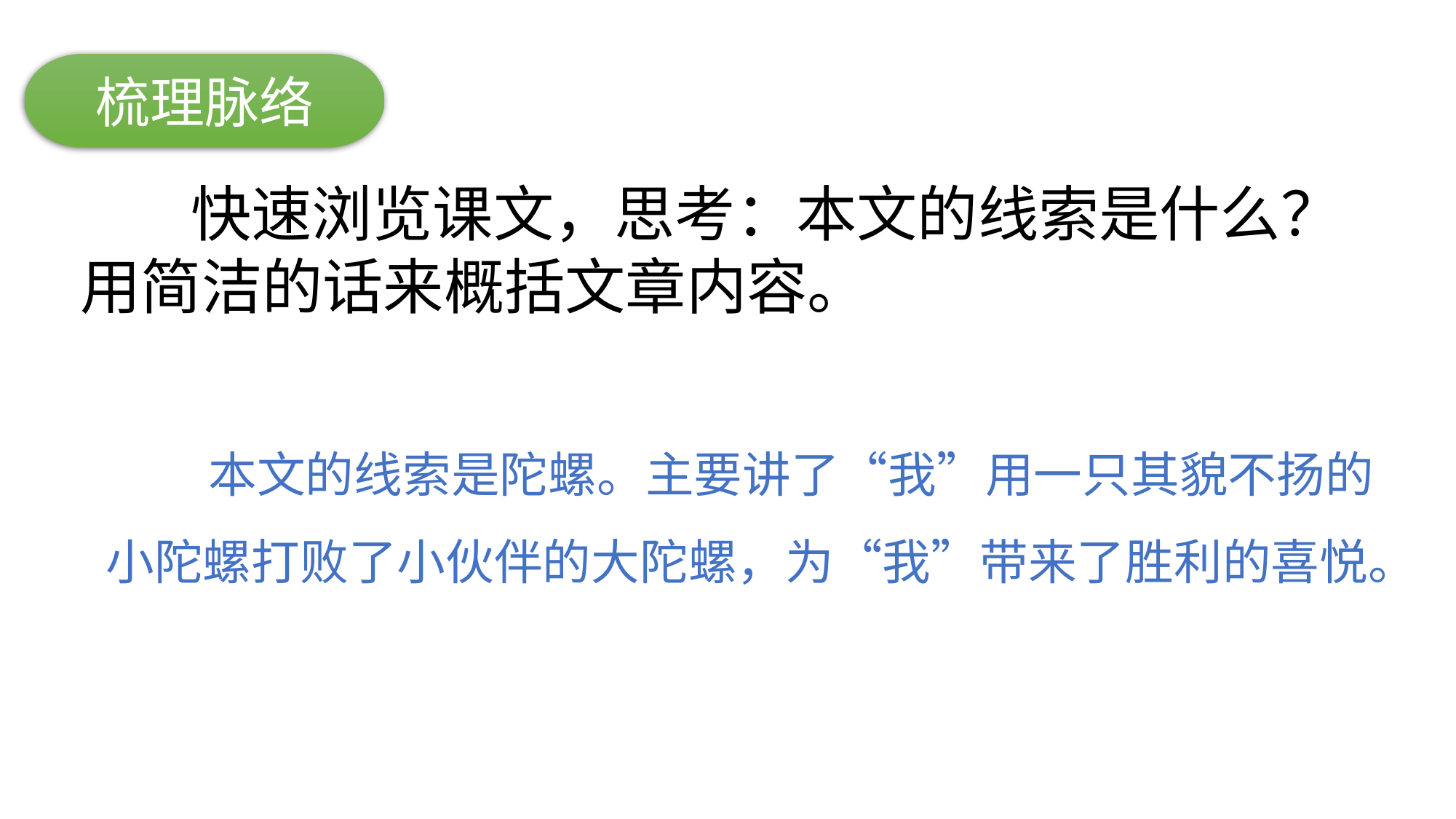

梳理脉络
       快速浏览课文，思考：本文的线索是什么？用简洁的话来概括文章内容。
     本文的线索是陀螺。主要讲了“我”用一只其貌不扬的小陀螺打败了小伙伴的大陀螺，为“我”带来了胜利的喜悦。